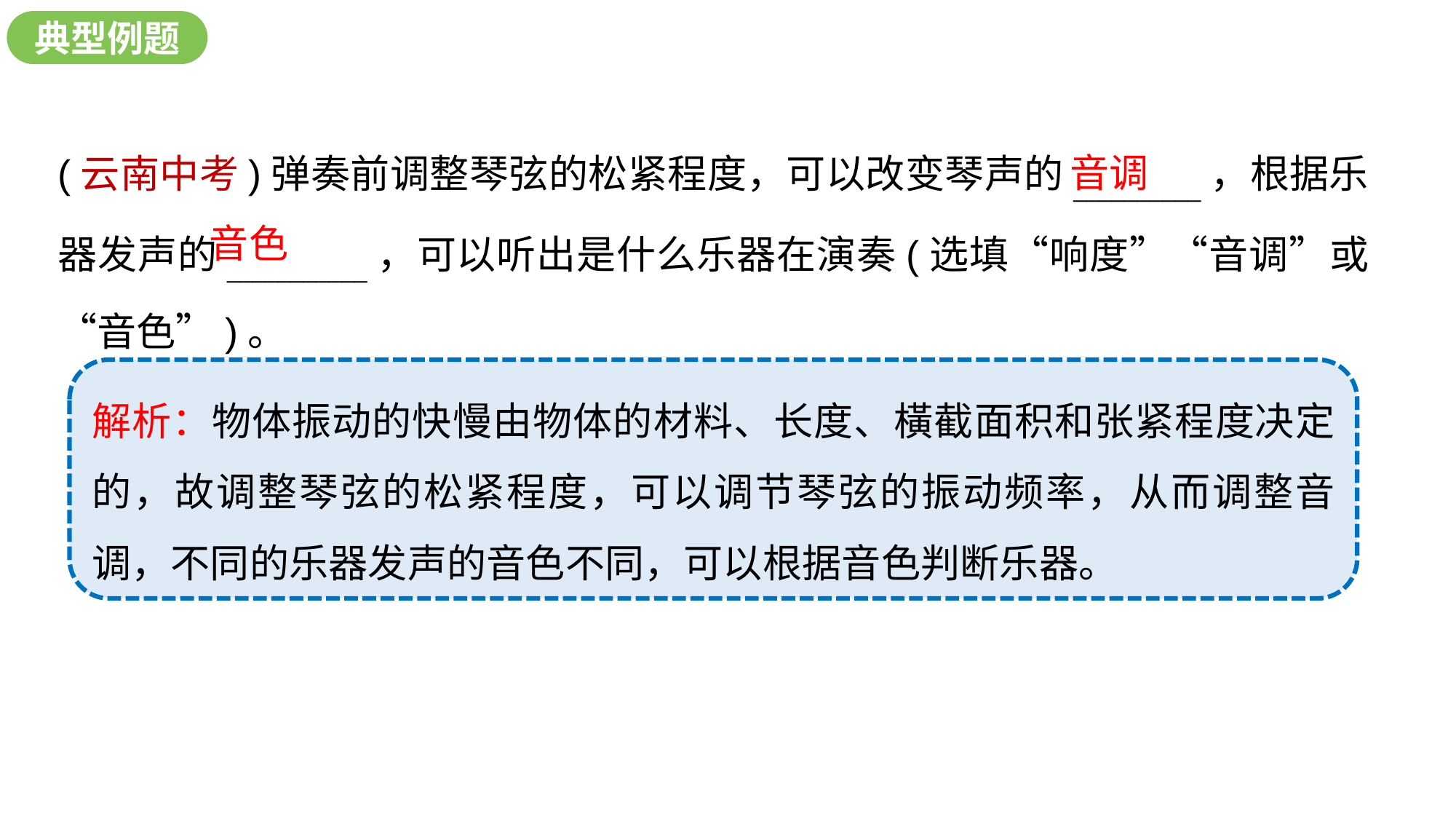

典型例题
(云南中考)弹奏前调整琴弦的松紧程度，可以改变琴声的__________，根据乐器发声的___________，可以听出是什么乐器在演奏(选填“响度”“音调”或“音色”)。
音调
音色
解析：物体振动的快慢由物体的材料、长度、橫截面积和张紧程度决定的，故调整琴弦的松紧程度，可以调节琴弦的振动频率，从而调整音调，不同的乐器发声的音色不同，可以根据音色判断乐器。